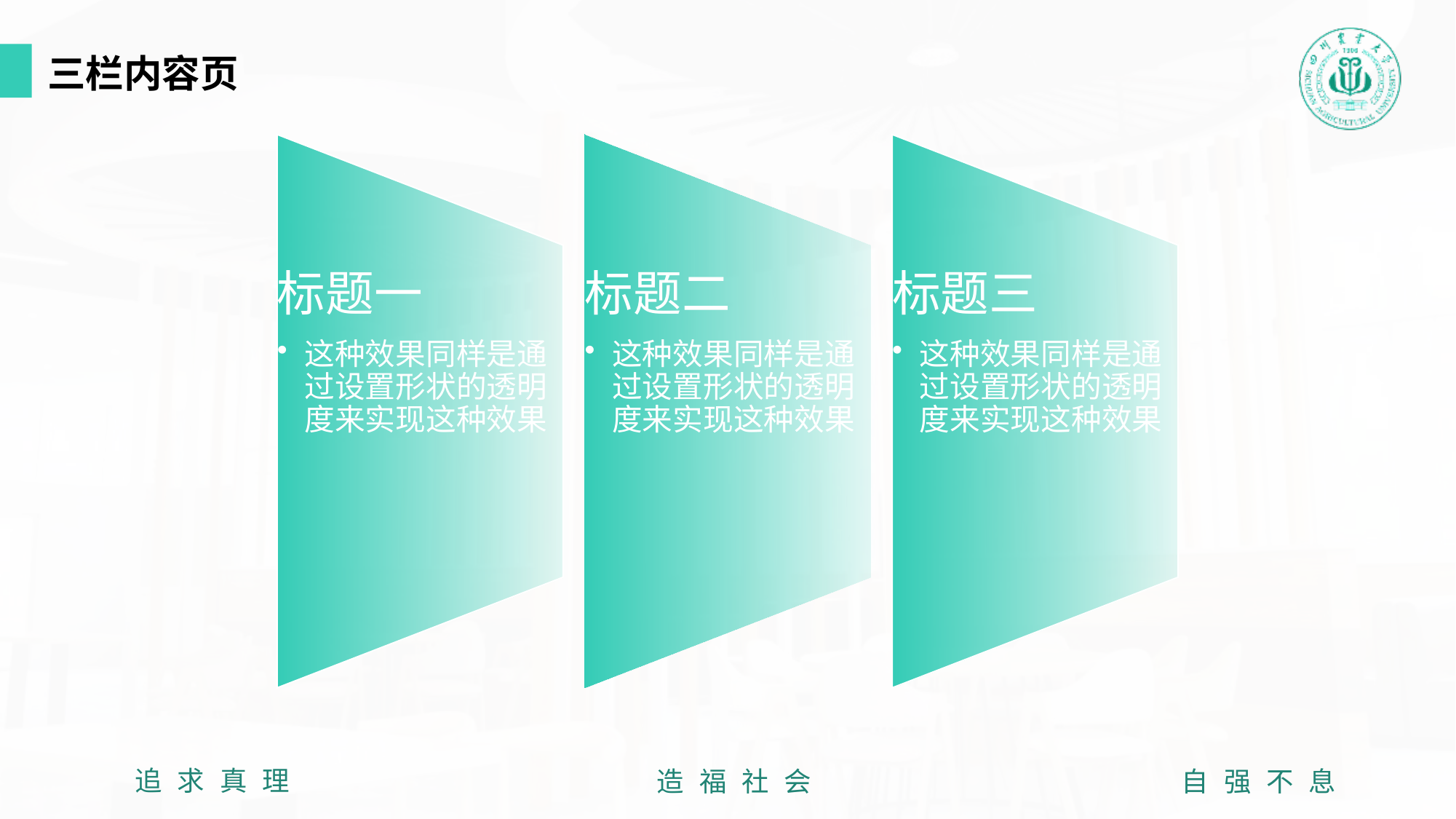

三栏内容页
标题一
这种效果同样是通过设置形状的透明度来实现这种效果
标题二
这种效果同样是通过设置形状的透明度来实现这种效果
标题三
这种效果同样是通过设置形状的透明度来实现这种效果